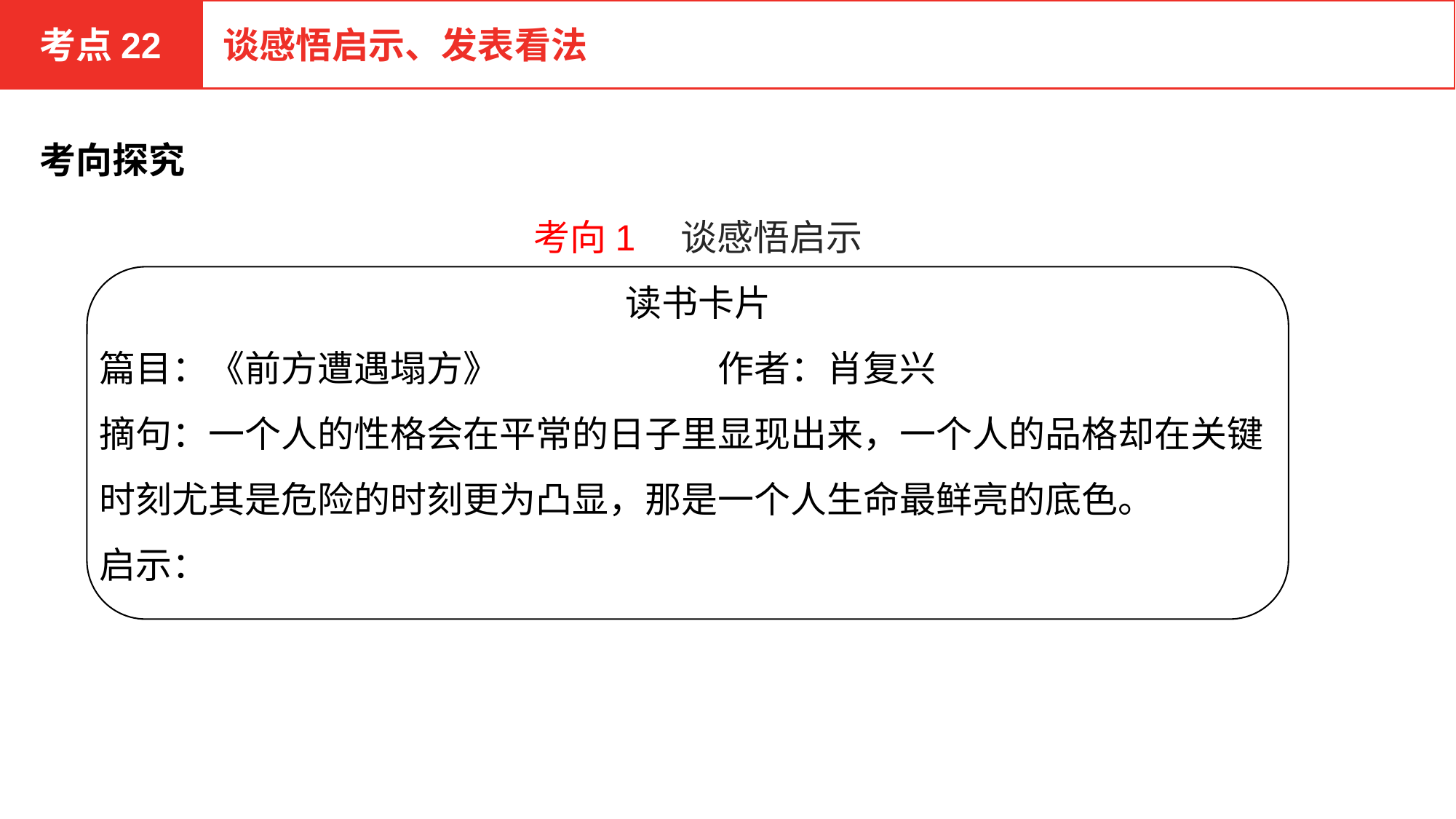

考点22
谈感悟启示、发表看法
考向探究
考向1　谈感悟启示
读书卡片
篇目：《前方遭遇塌方》　　　　　　作者：肖复兴
摘句：一个人的性格会在平常的日子里显现出来，一个人的品格却在关键时刻尤其是危险的时刻更为凸显，那是一个人生命最鲜亮的底色。
启示：